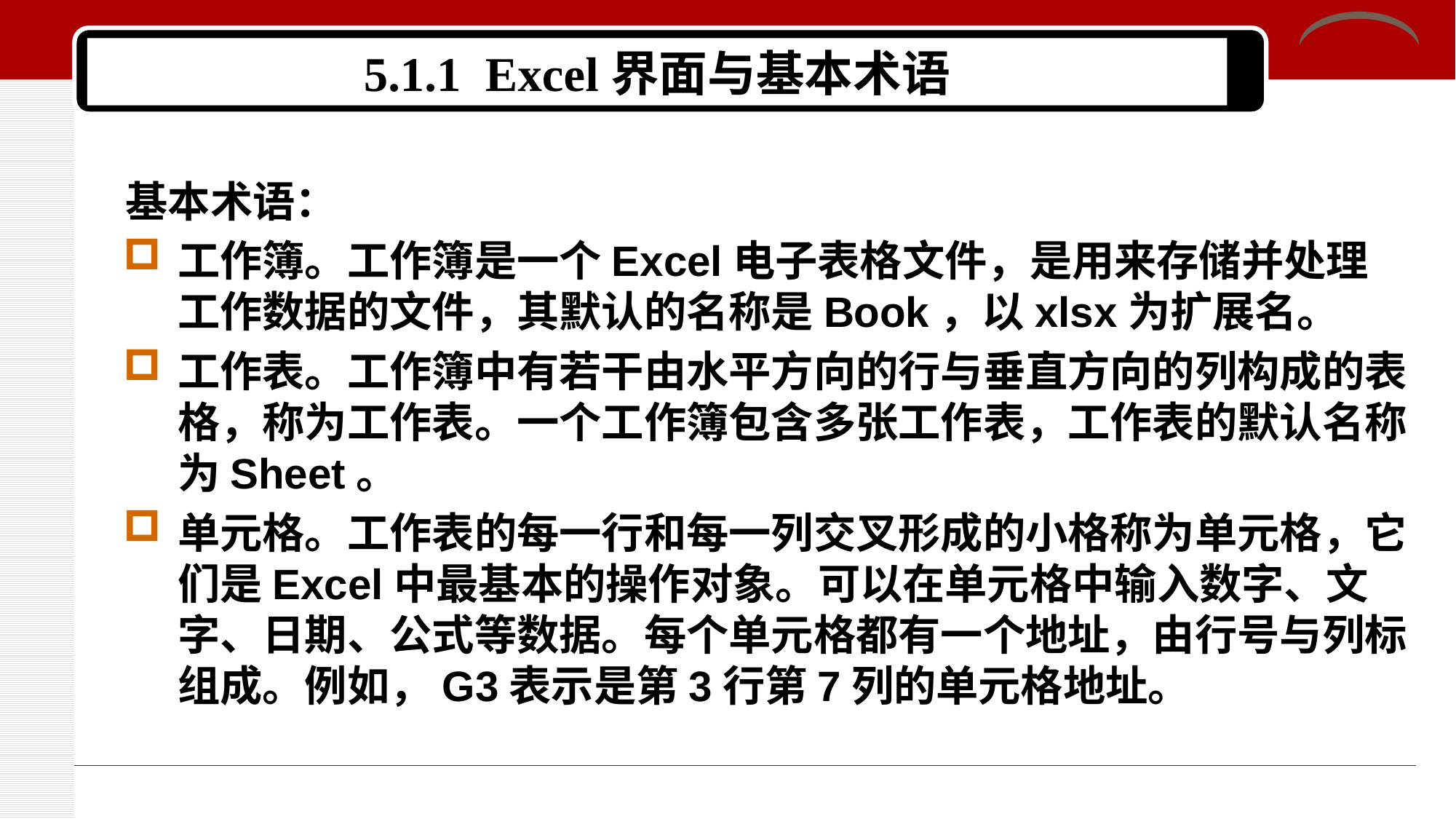

# 5.1.1  Excel界面与基本术语
基本术语：
工作簿。工作簿是一个Excel电子表格文件，是用来存储并处理工作数据的文件，其默认的名称是Book，以xlsx为扩展名。
工作表。工作簿中有若干由水平方向的行与垂直方向的列构成的表格，称为工作表。一个工作簿包含多张工作表，工作表的默认名称为Sheet。
单元格。工作表的每一行和每一列交叉形成的小格称为单元格，它们是Excel中最基本的操作对象。可以在单元格中输入数字、文字、日期、公式等数据。每个单元格都有一个地址，由行号与列标组成。例如，G3表示是第3行第7列的单元格地址。